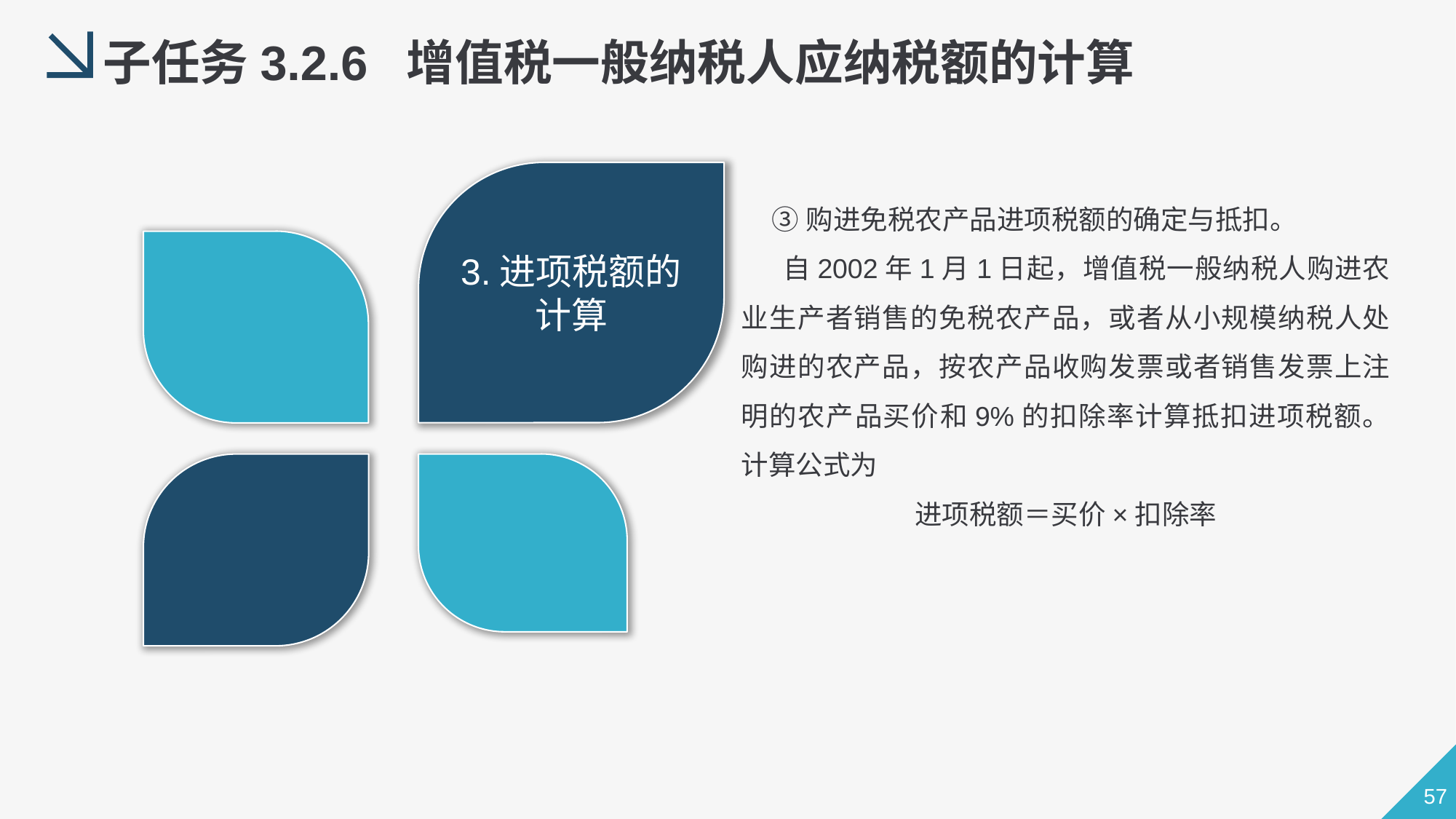

子任务3.2.6  增值税一般纳税人应纳税额的计算

3.进项税额的计算
     ③购进免税农产品进项税额的确定与抵扣。
     自2002年1月1日起，增值税一般纳税人购进农业生产者销售的免税农产品，或者从小规模纳税人处购进的农产品，按农产品收购发票或者销售发票上注明的农产品买价和9%的扣除率计算抵扣进项税额。计算公式为
进项税额＝买价×扣除率